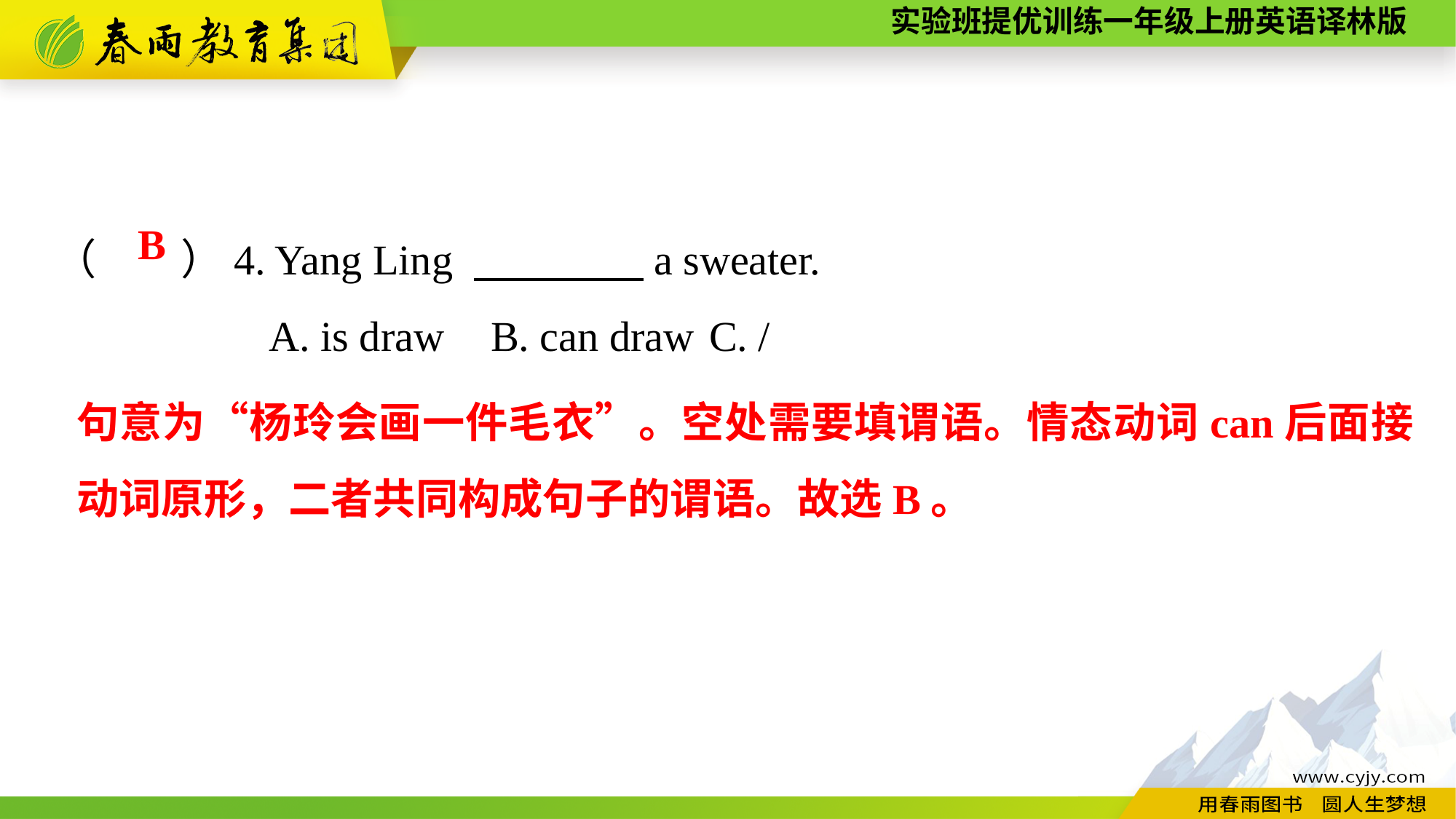

（　　）4. Yang Ling 　　　　a sweater.
A. is draw	B. can draw	C. /
B
句意为“杨玲会画一件毛衣”。空处需要填谓语。情态动词can后面接动词原形，二者共同构成句子的谓语。故选B。